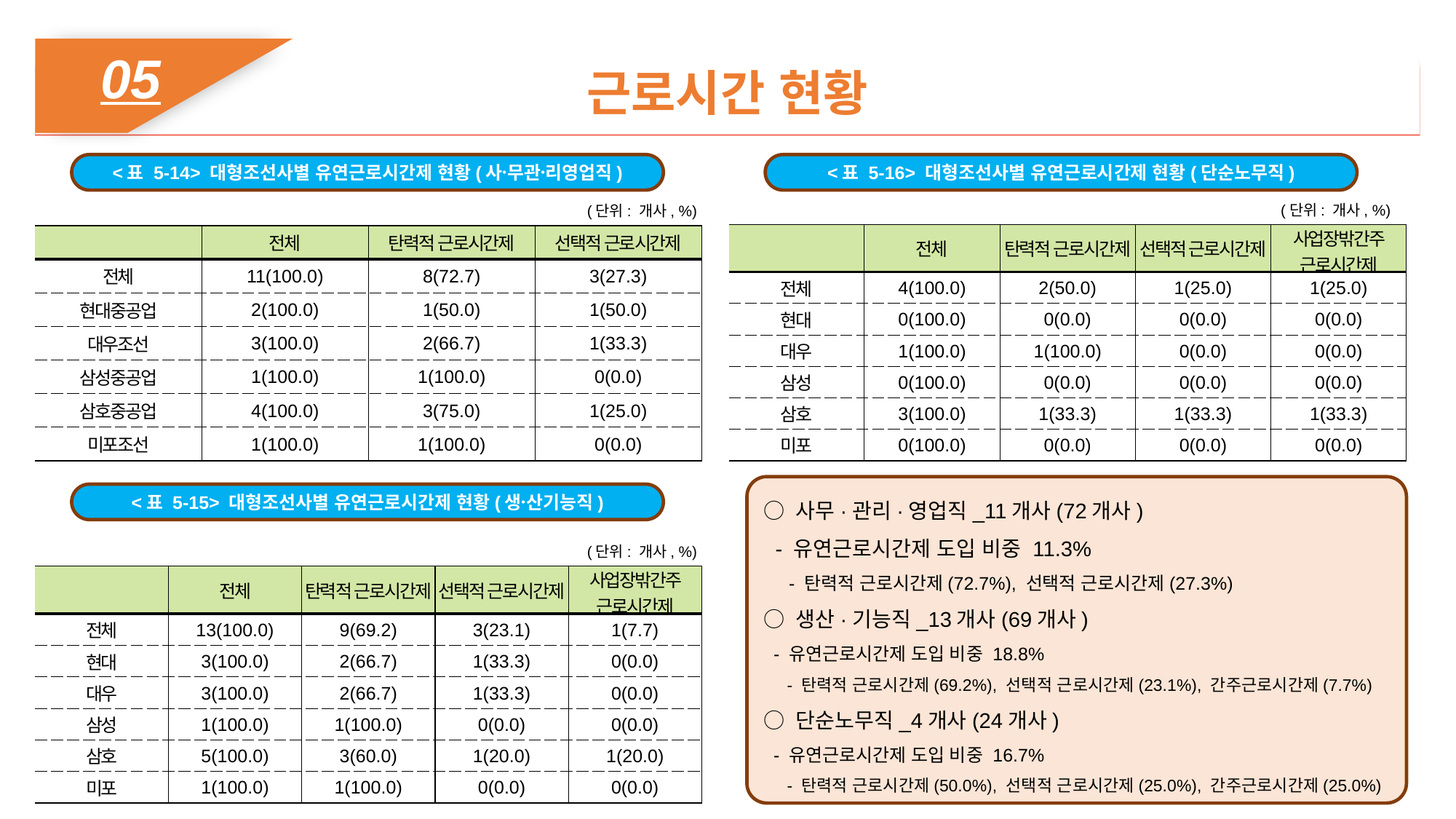

05
근로시간 현황
<표 5-16> 대형조선사별 유연근로시간제 현황(단순노무직)
<표 5-14> 대형조선사별 유연근로시간제 현황(사무〮관리〮영업직)
(단위: 개사, %)
(단위: 개사, %)
|  | 전체 | 탄력적 근로시간제 | 선택적 근로시간제 | 사업장밖간주 근로시간제 |
| --- | --- | --- | --- | --- |
| 전체 | 4(100.0) | 2(50.0) | 1(25.0) | 1(25.0) |
| 현대 | 0(100.0) | 0(0.0) | 0(0.0) | 0(0.0) |
| 대우 | 1(100.0) | 1(100.0) | 0(0.0) | 0(0.0) |
| 삼성 | 0(100.0) | 0(0.0) | 0(0.0) | 0(0.0) |
| 삼호 | 3(100.0) | 1(33.3) | 1(33.3) | 1(33.3) |
| 미포 | 0(100.0) | 0(0.0) | 0(0.0) | 0(0.0) |
|  | 전체 | 탄력적 근로시간제 | 선택적 근로시간제 |
| --- | --- | --- | --- |
| 전체 | 11(100.0) | 8(72.7) | 3(27.3) |
| 현대중공업 | 2(100.0) | 1(50.0) | 1(50.0) |
| 대우조선 | 3(100.0) | 2(66.7) | 1(33.3) |
| 삼성중공업 | 1(100.0) | 1(100.0) | 0(0.0) |
| 삼호중공업 | 4(100.0) | 3(75.0) | 1(25.0) |
| 미포조선 | 1(100.0) | 1(100.0) | 0(0.0) |
○ 사무·관리·영업직_11개사(72개사)
  - 유연근로시간제 도입 비중 11.3%
     - 탄력적 근로시간제(72.7%), 선택적 근로시간제(27.3%)
○ 생산·기능직_13개사(69개사)
  - 유연근로시간제 도입 비중 18.8%
     - 탄력적 근로시간제(69.2%), 선택적 근로시간제(23.1%), 간주근로시간제(7.7%)
○ 단순노무직_4개사(24개사)
  - 유연근로시간제 도입 비중 16.7%
     - 탄력적 근로시간제(50.0%), 선택적 근로시간제(25.0%), 간주근로시간제(25.0%)
<표 5-15> 대형조선사별 유연근로시간제 현황(생산〮기능직)
(단위: 개사, %)
|  | 전체 | 탄력적 근로시간제 | 선택적 근로시간제 | 사업장밖간주 근로시간제 |
| --- | --- | --- | --- | --- |
| 전체 | 13(100.0) | 9(69.2) | 3(23.1) | 1(7.7) |
| 현대 | 3(100.0) | 2(66.7) | 1(33.3) | 0(0.0) |
| 대우 | 3(100.0) | 2(66.7) | 1(33.3) | 0(0.0) |
| 삼성 | 1(100.0) | 1(100.0) | 0(0.0) | 0(0.0) |
| 삼호 | 5(100.0) | 3(60.0) | 1(20.0) | 1(20.0) |
| 미포 | 1(100.0) | 1(100.0) | 0(0.0) | 0(0.0) |